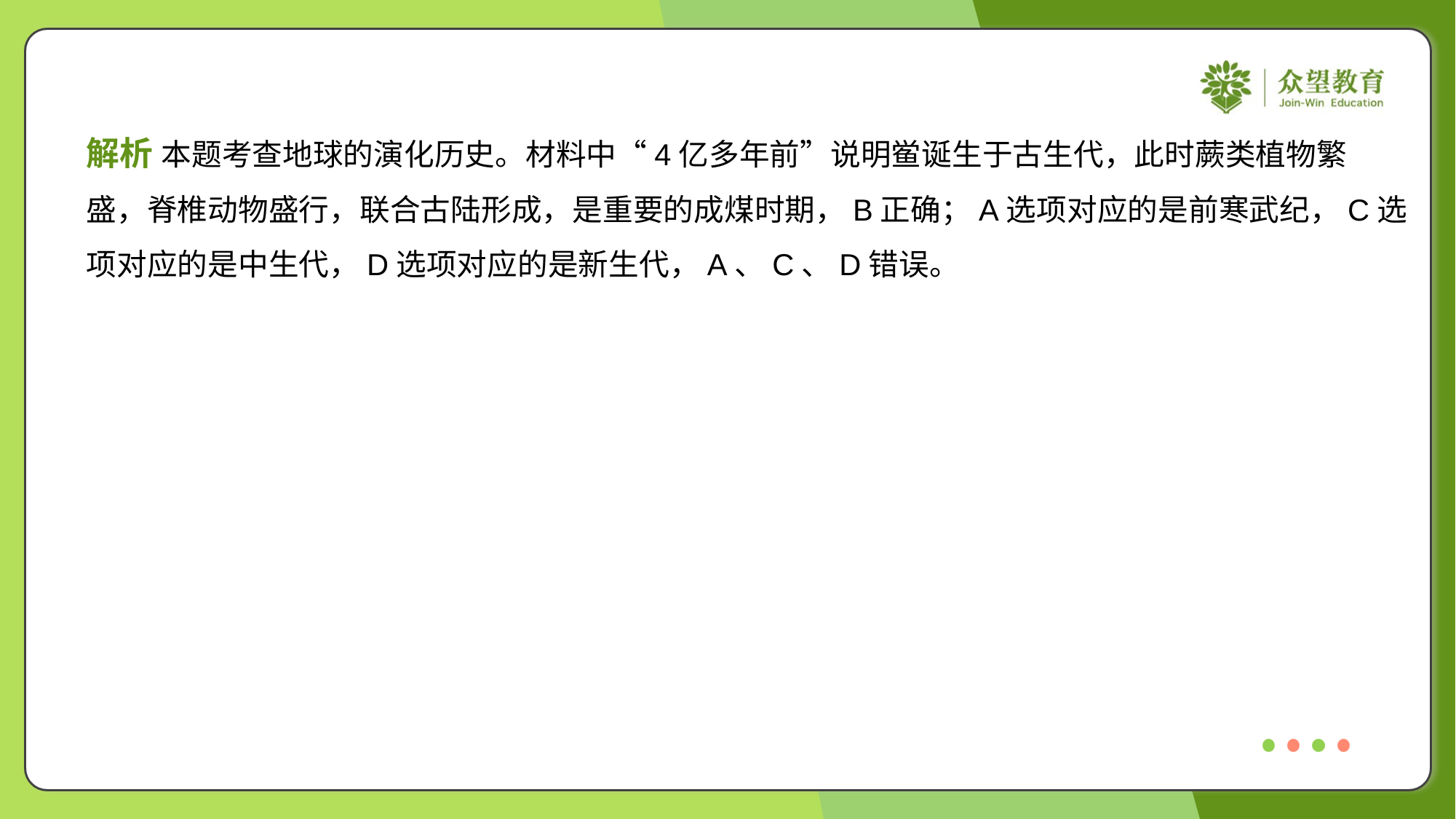

解析 本题考查地球的演化历史。材料中“4亿多年前”说明鲎诞生于古生代，此时蕨类植物繁
盛，脊椎动物盛行，联合古陆形成，是重要的成煤时期，B正确；A选项对应的是前寒武纪，C选
项对应的是中生代，D选项对应的是新生代，A、C、D错误。